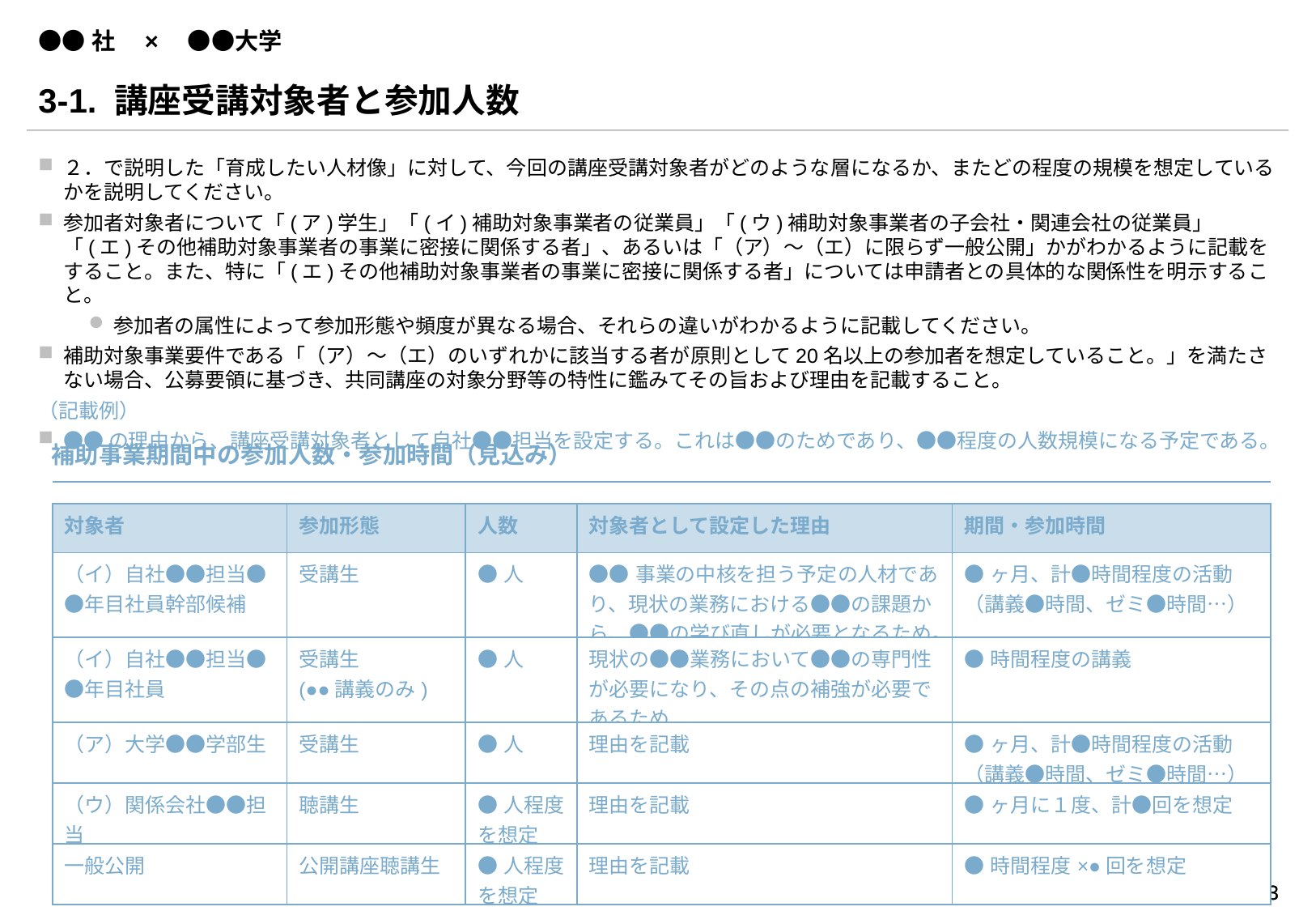

# ●●社　×　●●大学
3-1. 講座受講対象者と参加人数
２．で説明した「育成したい人材像」に対して、今回の講座受講対象者がどのような層になるか、またどの程度の規模を想定しているかを説明してください。
参加者対象者について「(ア)学⽣」「(イ)補助対象事業者の従業員」「(ウ)補助対象事業者の子会社・関連会社の従業員」「(エ)その他補助対象事業者の事業に密接に関係する者」、あるいは「（ア）～（エ）に限らず一般公開」かがわかるように記載をすること。また、特に「(エ)その他補助対象事業者の事業に密接に関係する者」については申請者との具体的な関係性を明示すること。
参加者の属性によって参加形態や頻度が異なる場合、それらの違いがわかるように記載してください。
補助対象事業要件である「（ア）～（エ）のいずれかに該当する者が原則として20名以上の参加者を想定していること。」を満たさない場合、公募要領に基づき、共同講座の対象分野等の特性に鑑みてその旨および理由を記載すること。
（記載例）
●●の理由から、講座受講対象者として自社●●担当を設定する。これは●●のためであり、●●程度の人数規模になる予定である。
補助事業期間中の参加人数・参加時間（見込み）
| 対象者 | 参加形態 | 人数 | 対象者として設定した理由 | 期間・参加時間 |
| --- | --- | --- | --- | --- |
| （イ）自社●●担当●●年目社員幹部候補 | 受講生 | ●人 | ●●事業の中核を担う予定の人材であり、現状の業務における●●の課題から、●●の学び直しが必要となるため。 | ●ヶ月、計●時間程度の活動 （講義●時間、ゼミ●時間…） |
| （イ）自社●●担当●●年目社員 | 受講生 (●●講義のみ) | ●人 | 現状の●●業務において●●の専門性が必要になり、その点の補強が必要であるため | ●時間程度の講義 |
| （ア）大学●●学部生 | 受講生 | ●人 | 理由を記載 | ●ヶ月、計●時間程度の活動 （講義●時間、ゼミ●時間…） |
| （ウ）関係会社●●担当 | 聴講生 | ●人程度を想定 | 理由を記載 | ●ヶ月に１度、計●回を想定 |
| 一般公開 | 公開講座聴講生 | ●人程度を想定 | 理由を記載 | ●時間程度×●回を想定 |